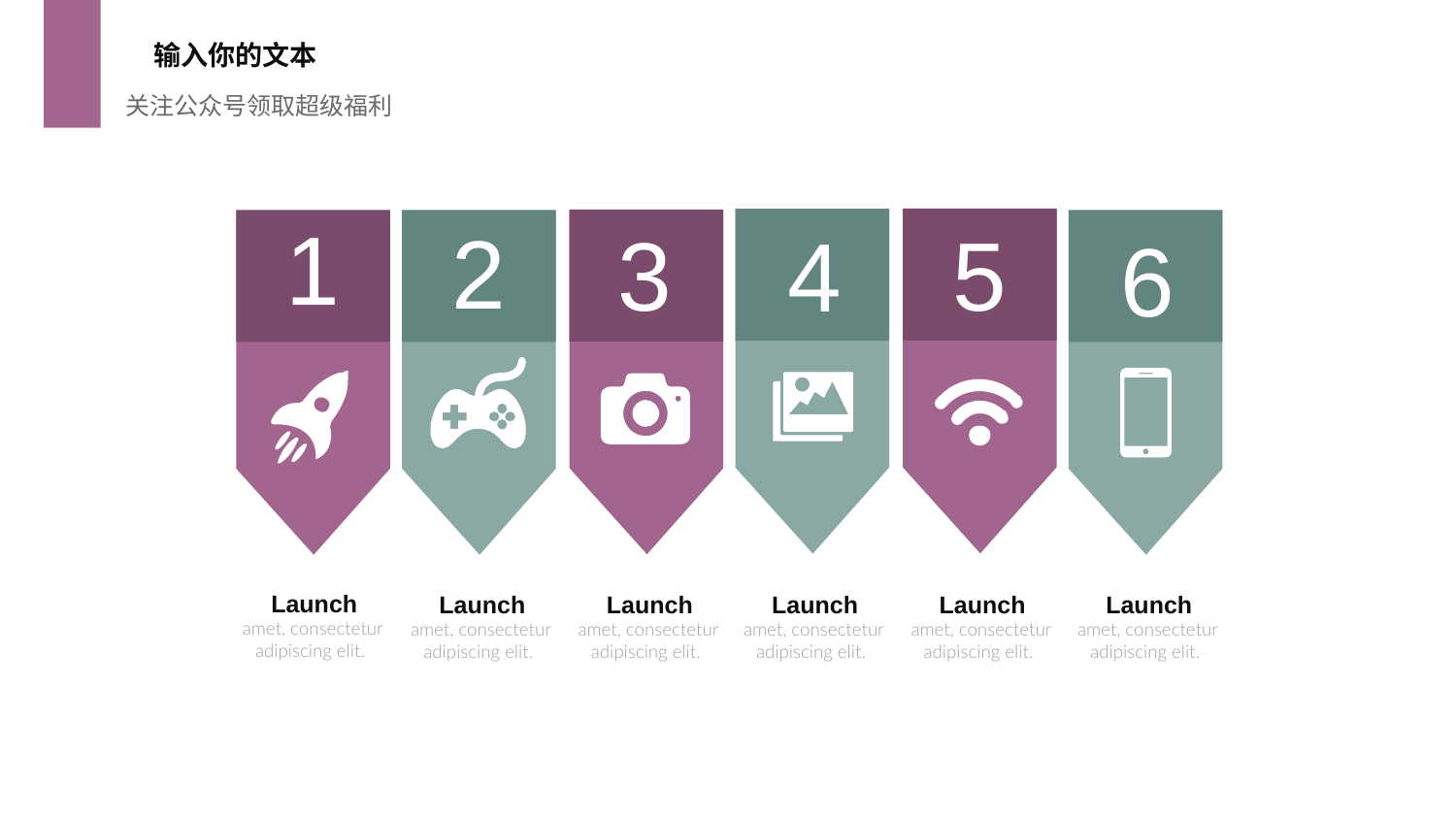

输入你的文本
关注公众号领取超级福利
1
2
3
5

4

6

Launch
Launch
Launch
Launch
Launch
Launch
amet, consectetur adipiscing elit.
amet, consectetur adipiscing elit.
amet, consectetur adipiscing elit.
amet, consectetur adipiscing elit.
amet, consectetur adipiscing elit.
amet, consectetur adipiscing elit.